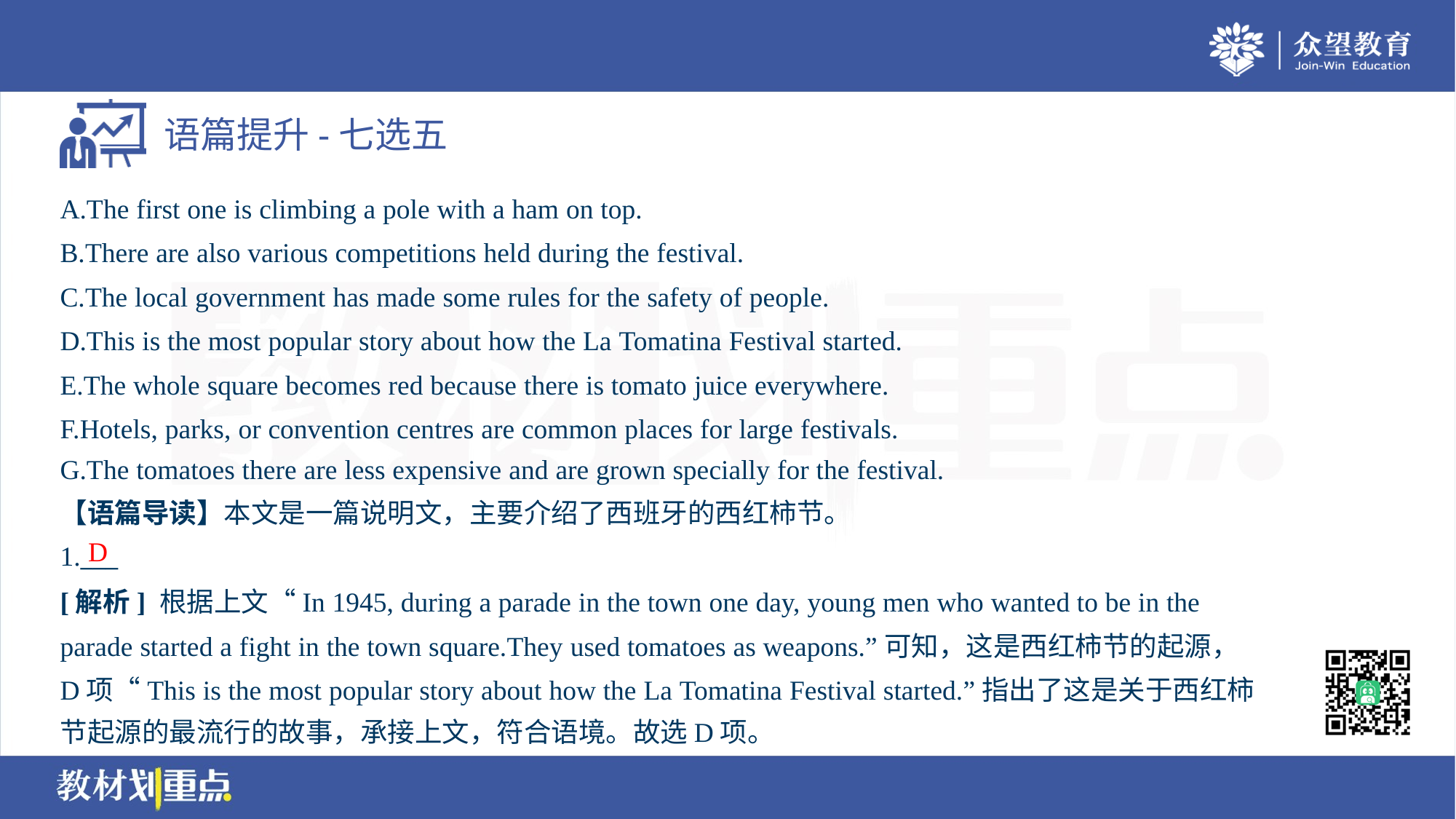

A.The first one is climbing a pole with a ham on top.
B.There are also various competitions held during the festival.
C.The local government has made some rules for the safety of people.
D.This is the most popular story about how the La Tomatina Festival started.
E.The whole square becomes red because there is tomato juice everywhere.
F.Hotels, parks, or convention centres are common places for large festivals.
G.The tomatoes there are less expensive and are grown specially for the festival.
【语篇导读】本文是一篇说明文，主要介绍了西班牙的西红柿节。
D
1.___
[解析] 根据上文“In 1945, during a parade in the town one day, young men who wanted to be in the
parade started a fight in the town square.They used tomatoes as weapons.”可知，这是西红柿节的起源，
D项“This is the most popular story about how the La Tomatina Festival started.”指出了这是关于西红柿
节起源的最流行的故事，承接上文，符合语境。故选D项。